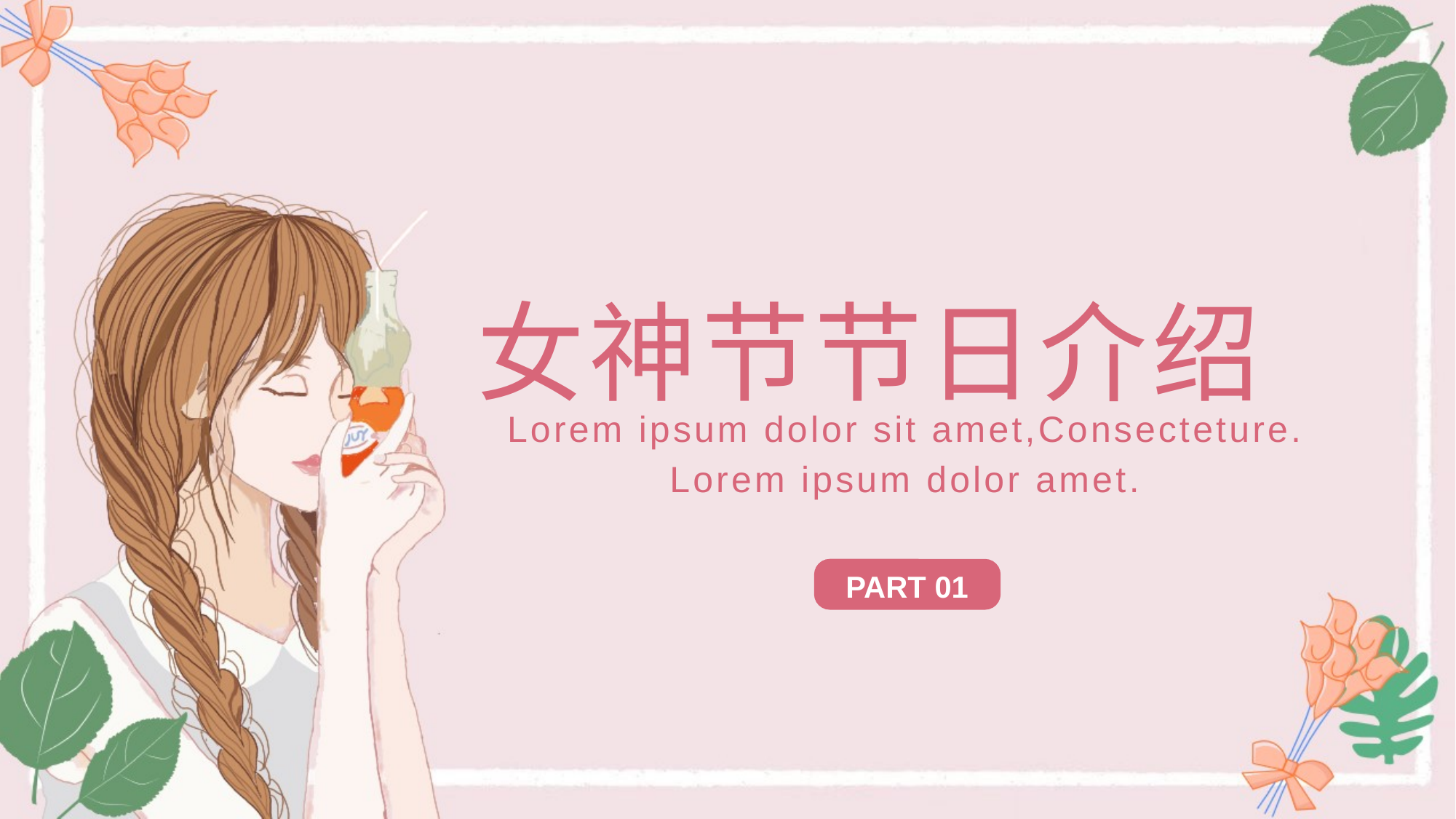

# 女神节节日介绍
Lorem ipsum dolor sit amet,Consecteture.
Lorem ipsum dolor amet.

PART 01